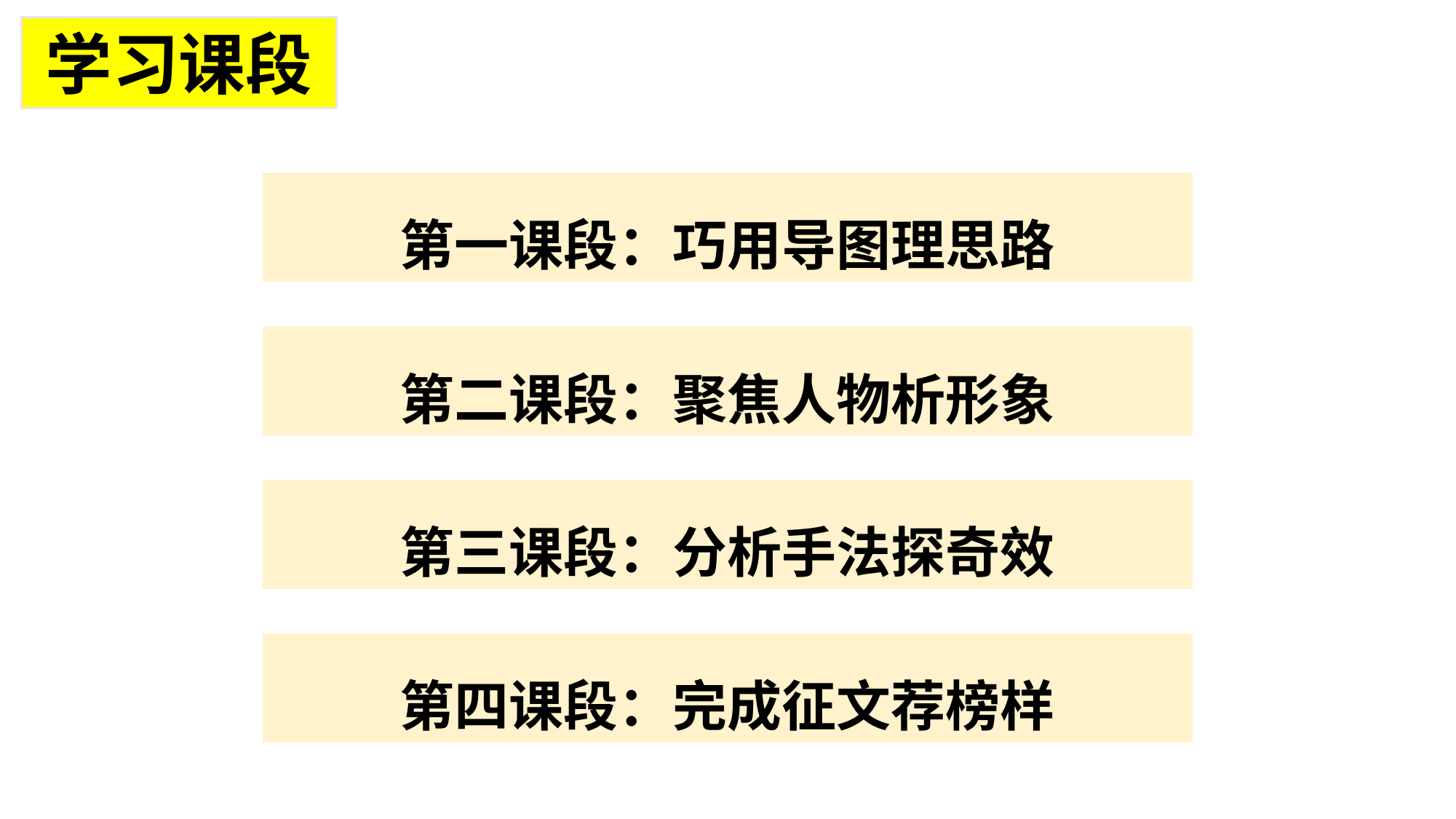

学习课段
第一课段：巧用导图理思路
第二课段：聚焦人物析形象
第三课段：分析手法探奇效
第四课段：完成征文荐榜样